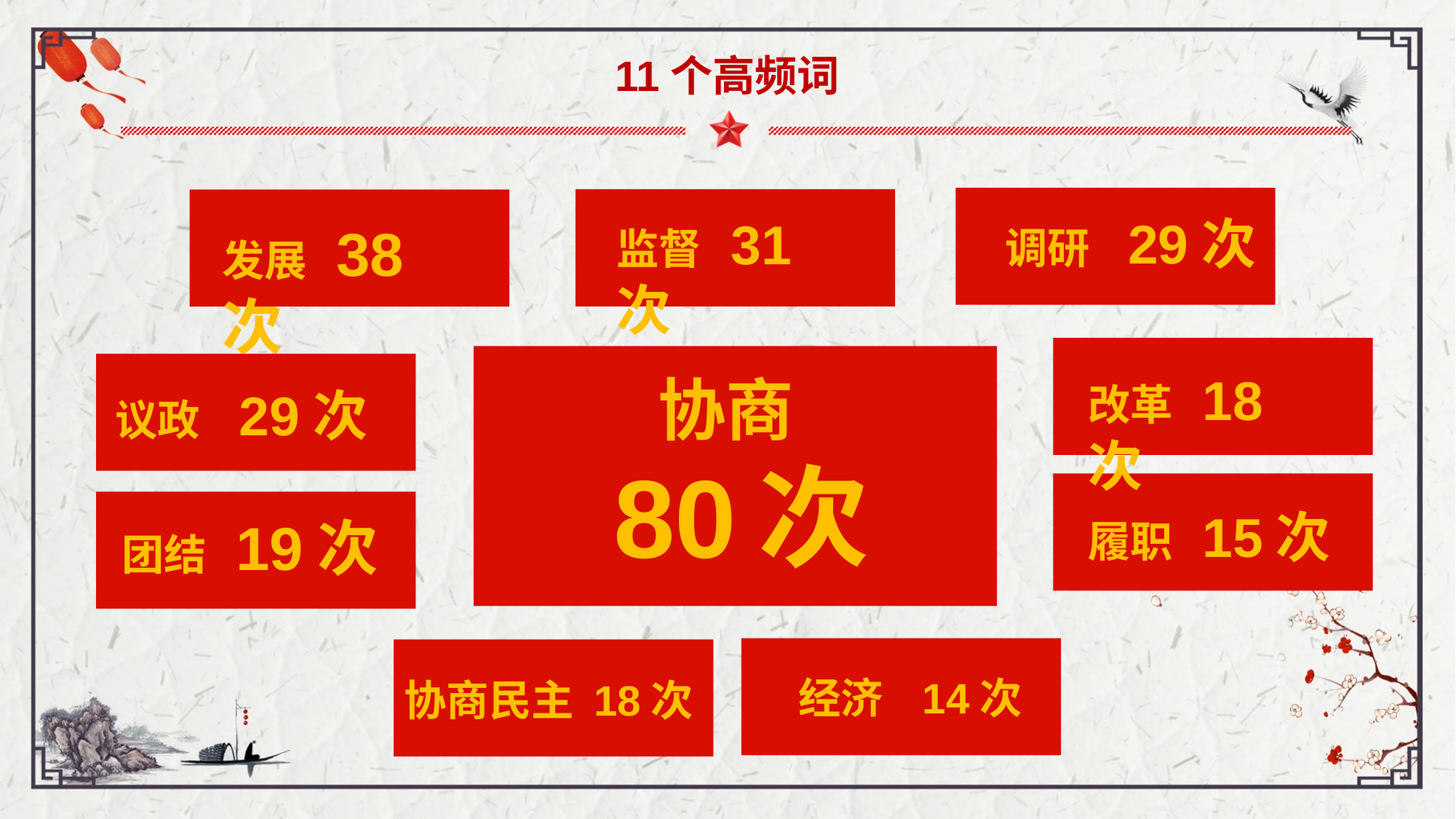

11个高频词

调研  29次

监督  31次

发展  38次

协商
80次

议政   29次

团结  19次

改革  18次
履职  15次

经济   14次

协商民主 18次